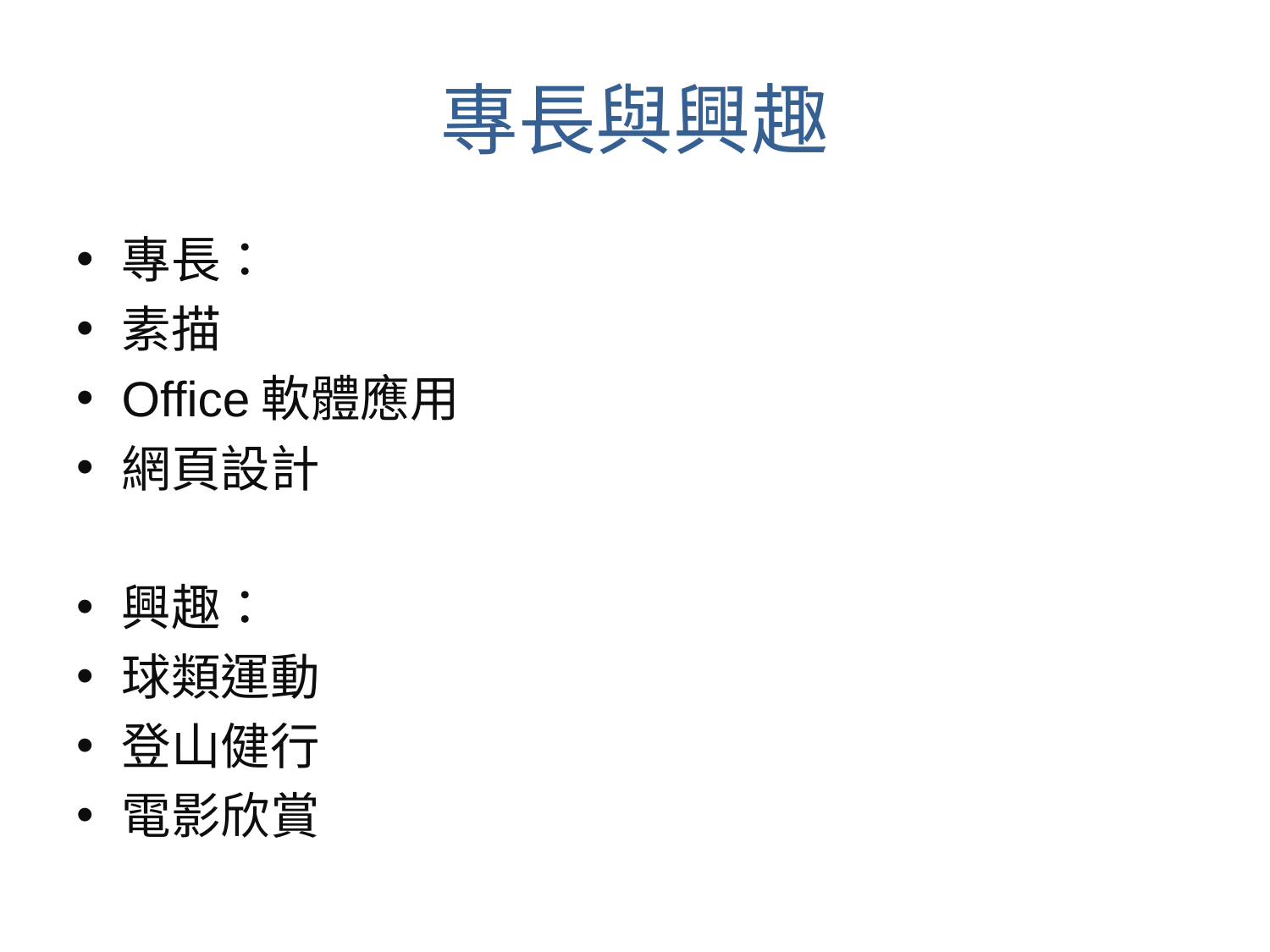

# 專長與興趣
專長：
素描
Office軟體應用
網頁設計

興趣：
球類運動
登山健行
電影欣賞